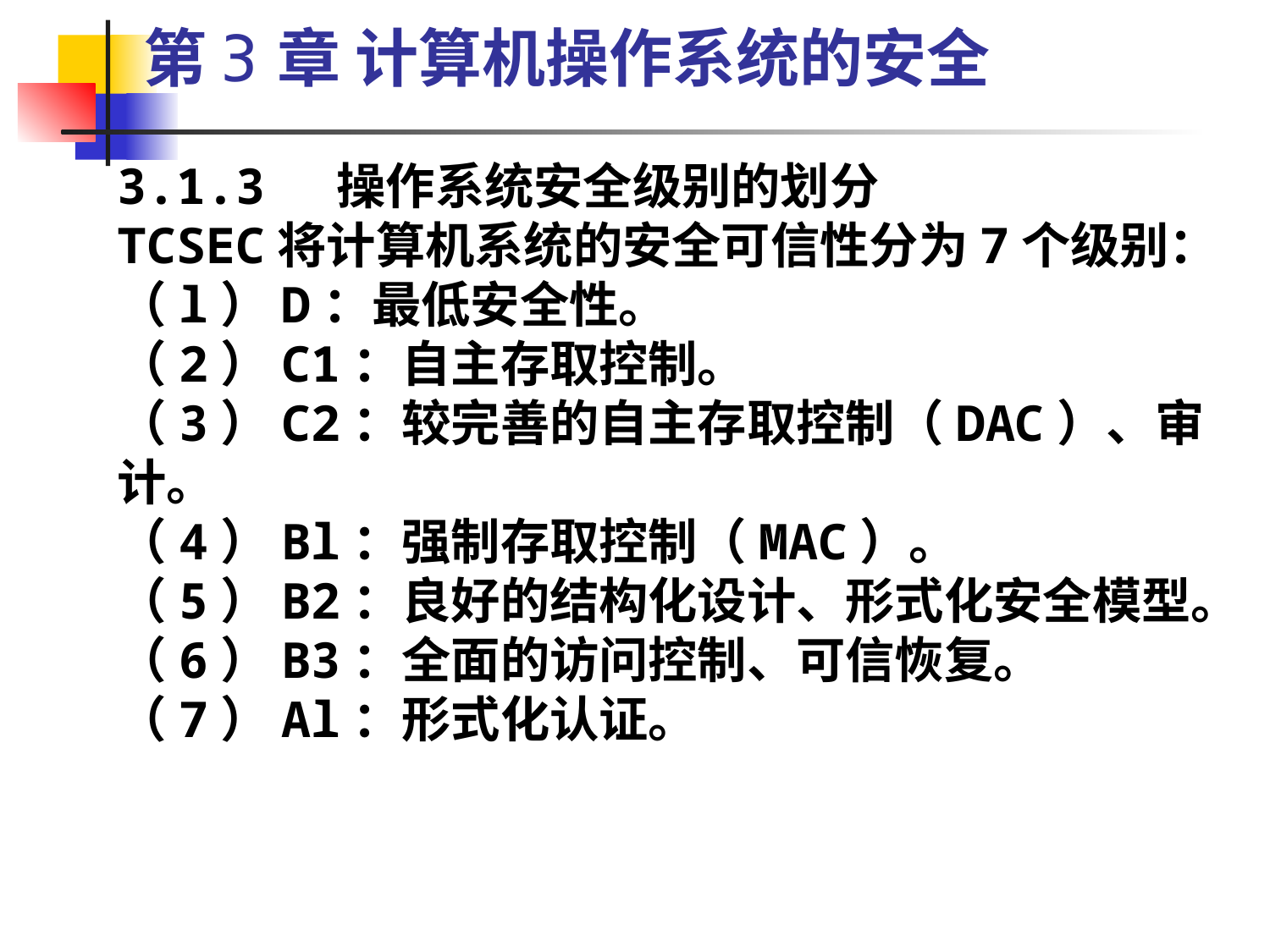

第3章 计算机操作系统的安全
3.1.3  操作系统安全级别的划分
TCSEC将计算机系统的安全可信性分为7个级别：
（l）D：最低安全性。
（2）C1：自主存取控制。
（3）C2：较完善的自主存取控制（DAC）、审计。
（4）Bl：强制存取控制（MAC）。
（5）B2：良好的结构化设计、形式化安全模型。
（6）B3：全面的访问控制、可信恢复。
（7）Al：形式化认证。